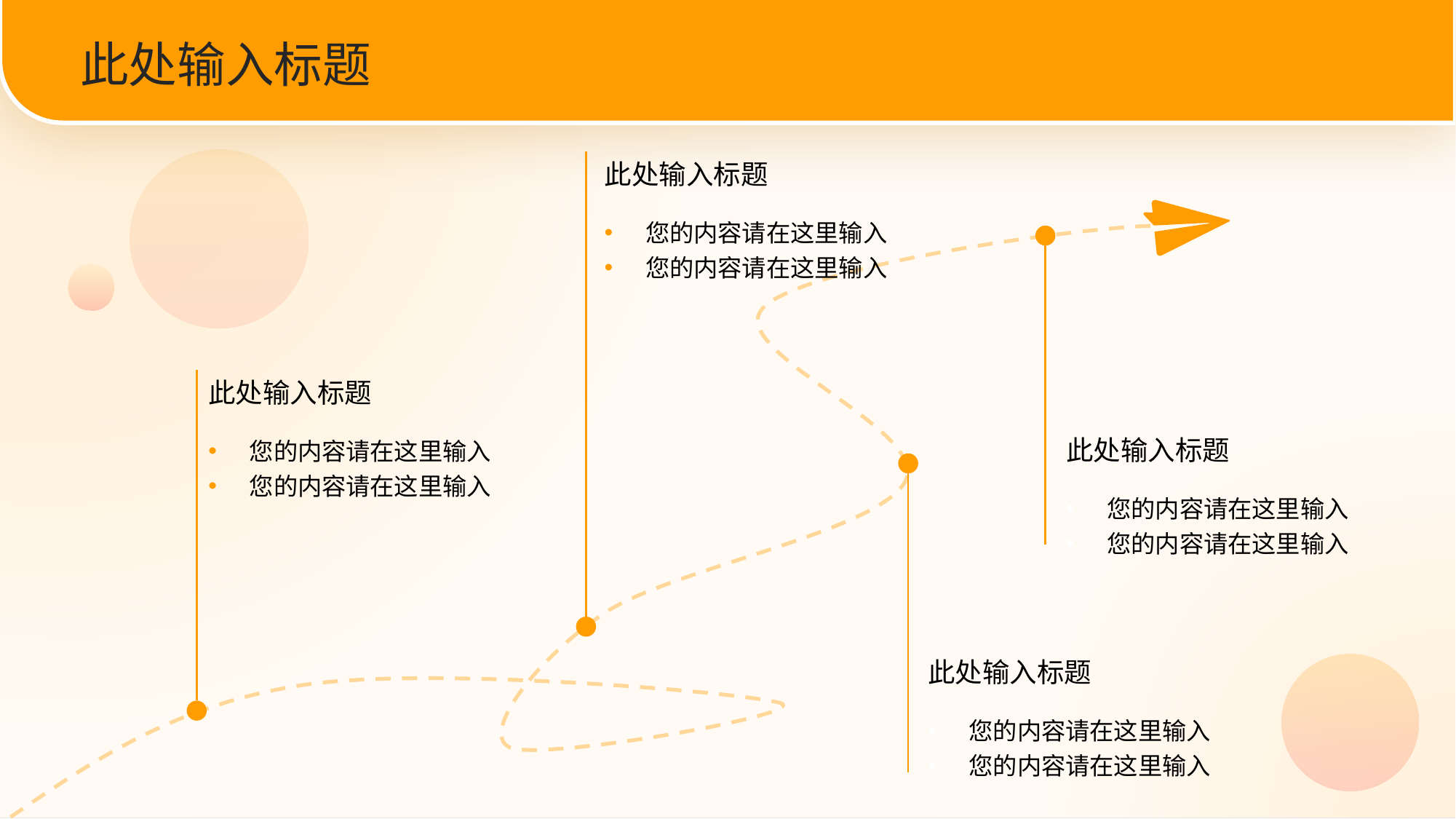

此处输入标题

此处输入标题
您的内容请在这里输入
您的内容请在这里输入

此处输入标题
您的内容请在这里输入
您的内容请在这里输入
此处输入标题
您的内容请在这里输入
您的内容请在这里输入

此处输入标题
您的内容请在这里输入
您的内容请在这里输入